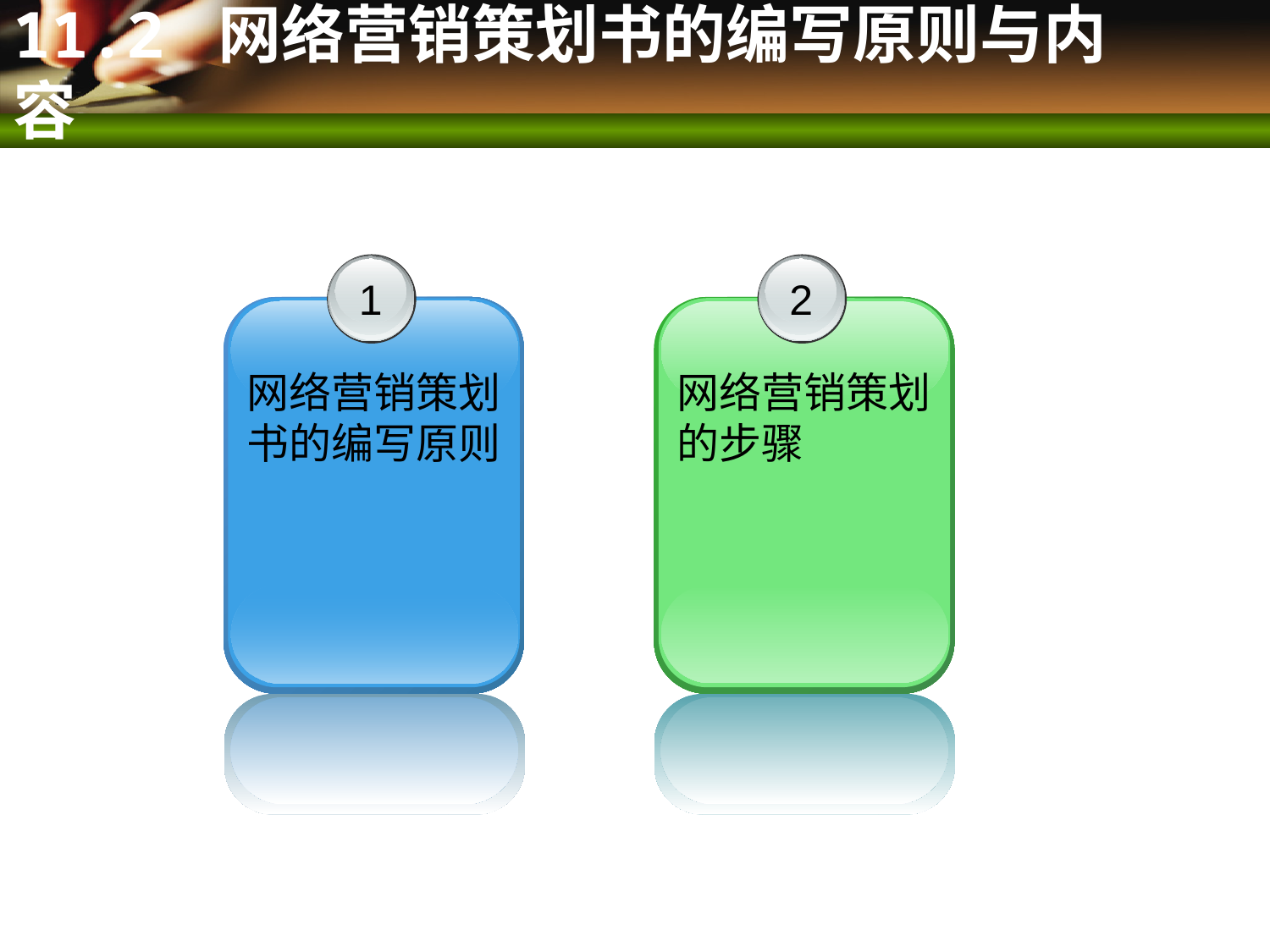

# 11.2 网络营销策划书的编写原则与内容

1

网络营销策划书的编写原则

2

网络营销策划的步骤